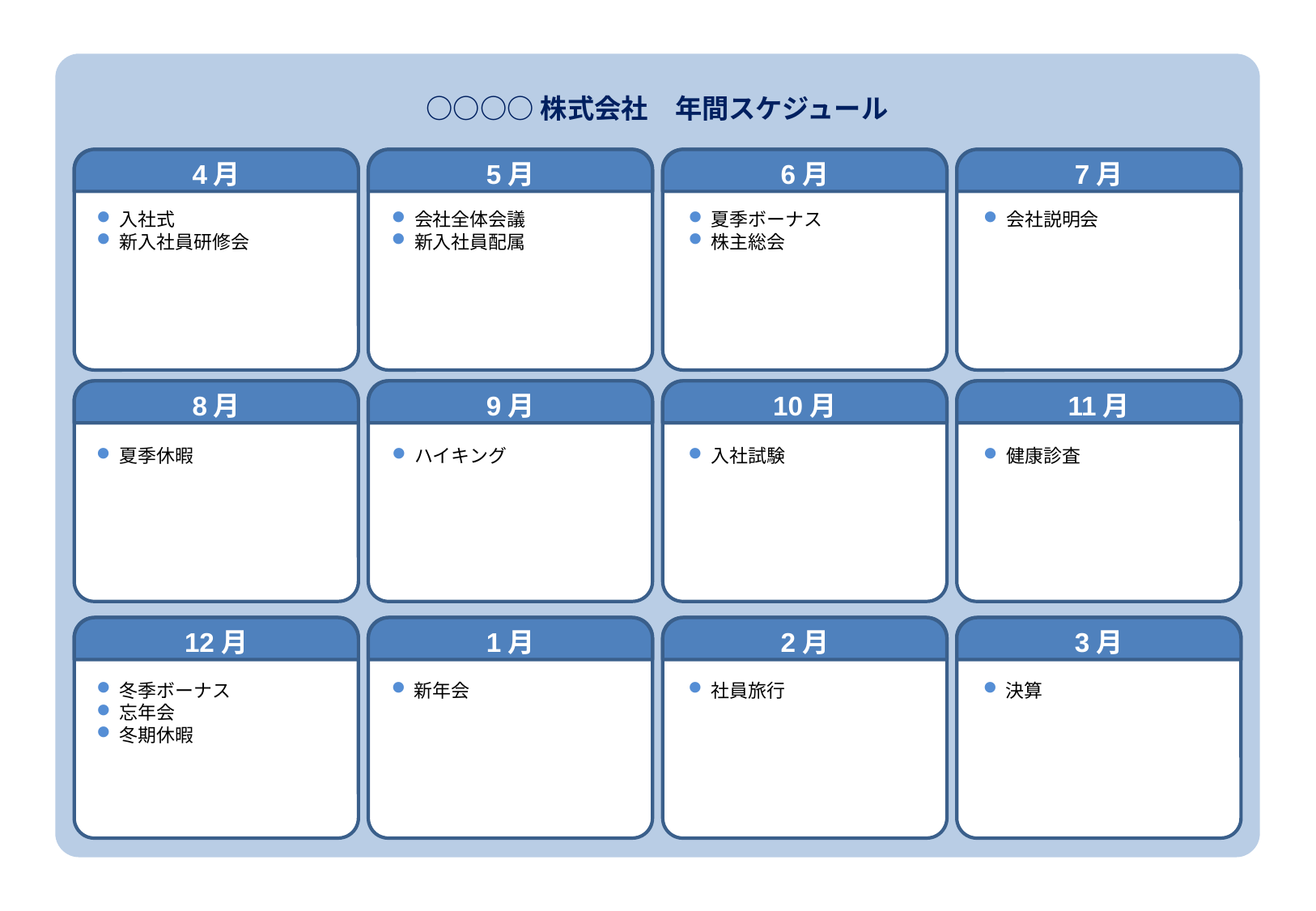

○○○○株式会社　年間スケジュール

4月

5月

6月

7月
入社式
新入社員研修会
会社全体会議
新入社員配属
夏季ボーナス
株主総会
会社説明会

8月

9月

10月

11月
夏季休暇
ハイキング
入社試験
健康診査

12月

1月

2月

3月
冬季ボーナス
忘年会
冬期休暇
新年会
社員旅行
決算